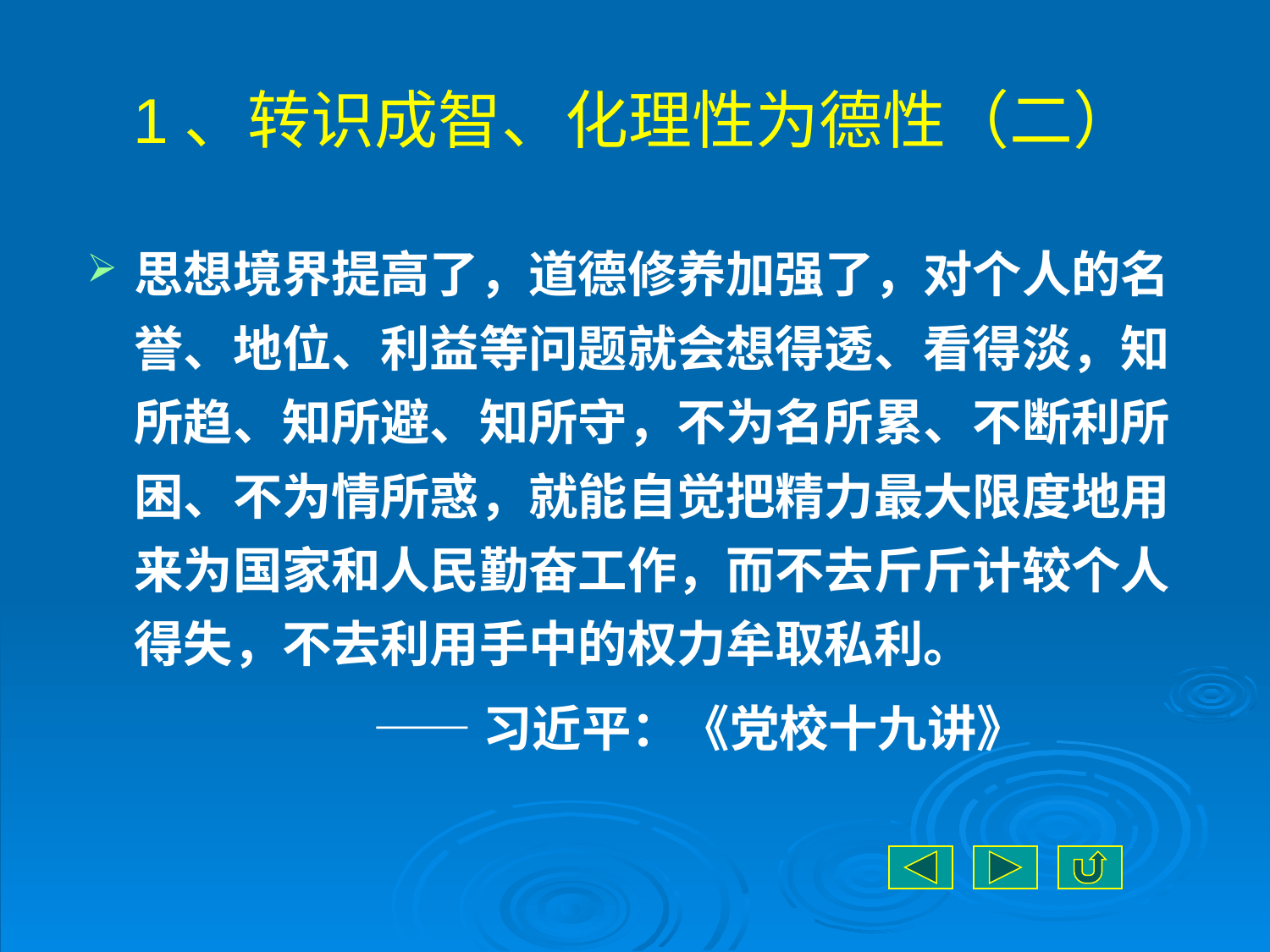

# 1、转识成智、化理性为德性（二）
思想境界提高了，道德修养加强了，对个人的名誉、地位、利益等问题就会想得透、看得淡，知所趋、知所避、知所守，不为名所累、不断利所困、不为情所惑，就能自觉把精力最大限度地用来为国家和人民勤奋工作，而不去斤斤计较个人得失，不去利用手中的权力牟取私利。
                          ——习近平：《党校十九讲》